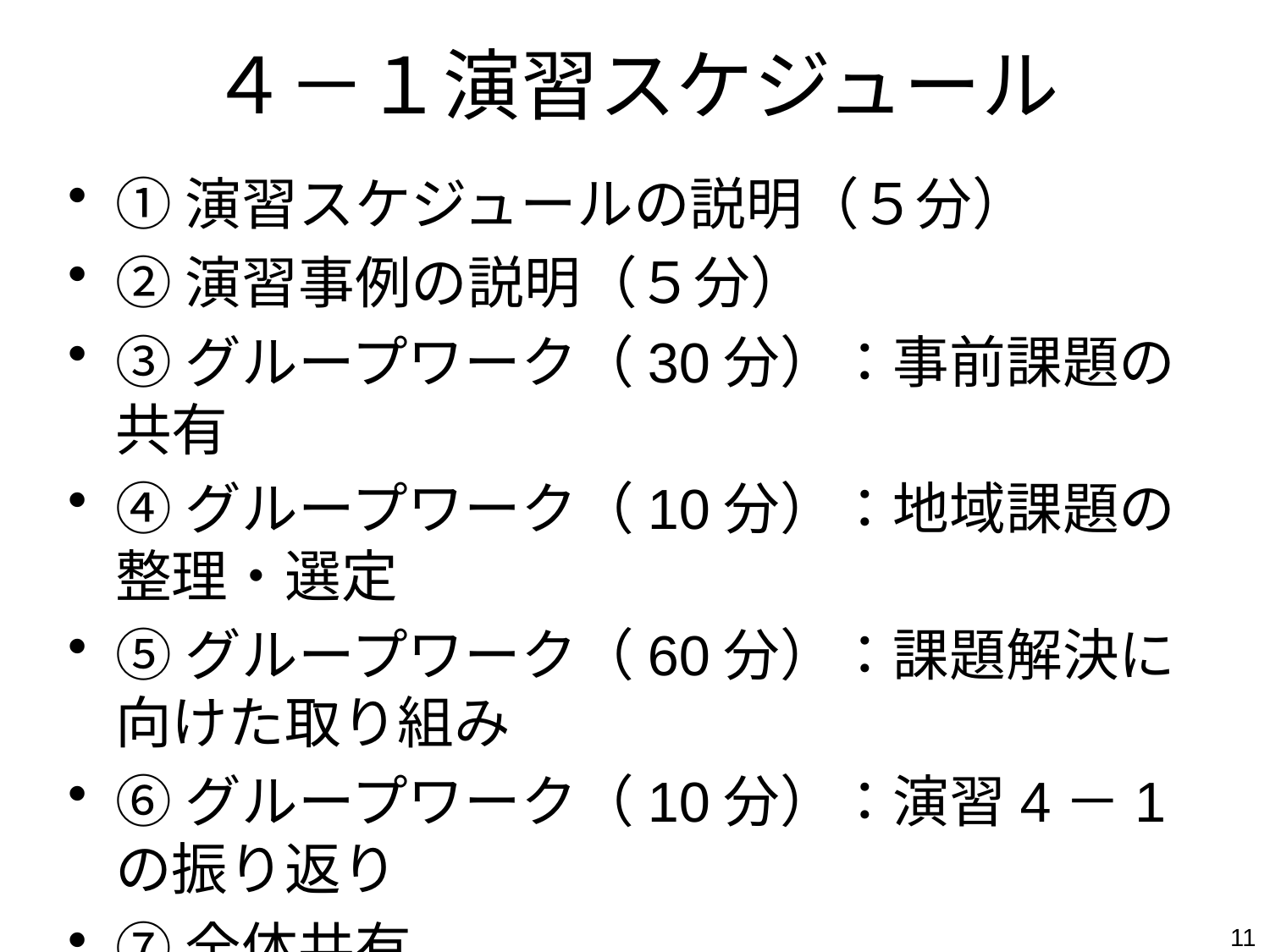

# ４－１演習スケジュール
①演習スケジュールの説明（５分）
②演習事例の説明（５分）
③グループワーク（30分）：事前課題の共有
④グループワーク（10分）：地域課題の整理・選定
⑤グループワーク（60分）：課題解決に向けた取り組み
⑥グループワーク（10分）：演習4－1の振り返り
⑦全体共有
11